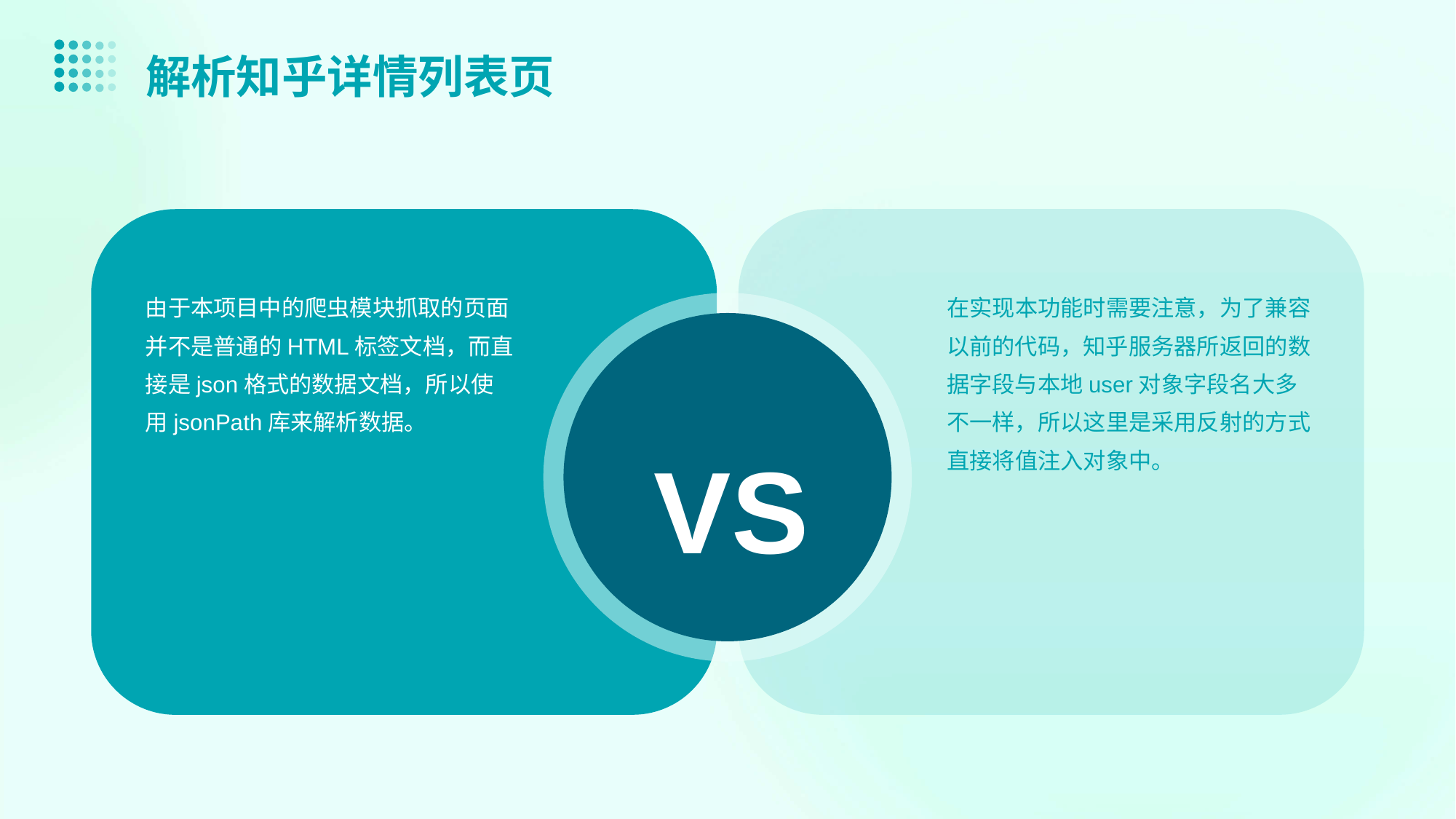

解析知乎详情列表页

由于本项目中的爬虫模块抓取的页面并不是普通的HTML标签文档，而直接是json格式的数据文档，所以使用jsonPath库来解析数据。
在实现本功能时需要注意，为了兼容以前的代码，知乎服务器所返回的数据字段与本地user对象字段名大多不一样，所以这里是采用反射的方式直接将值注入对象中。

VS